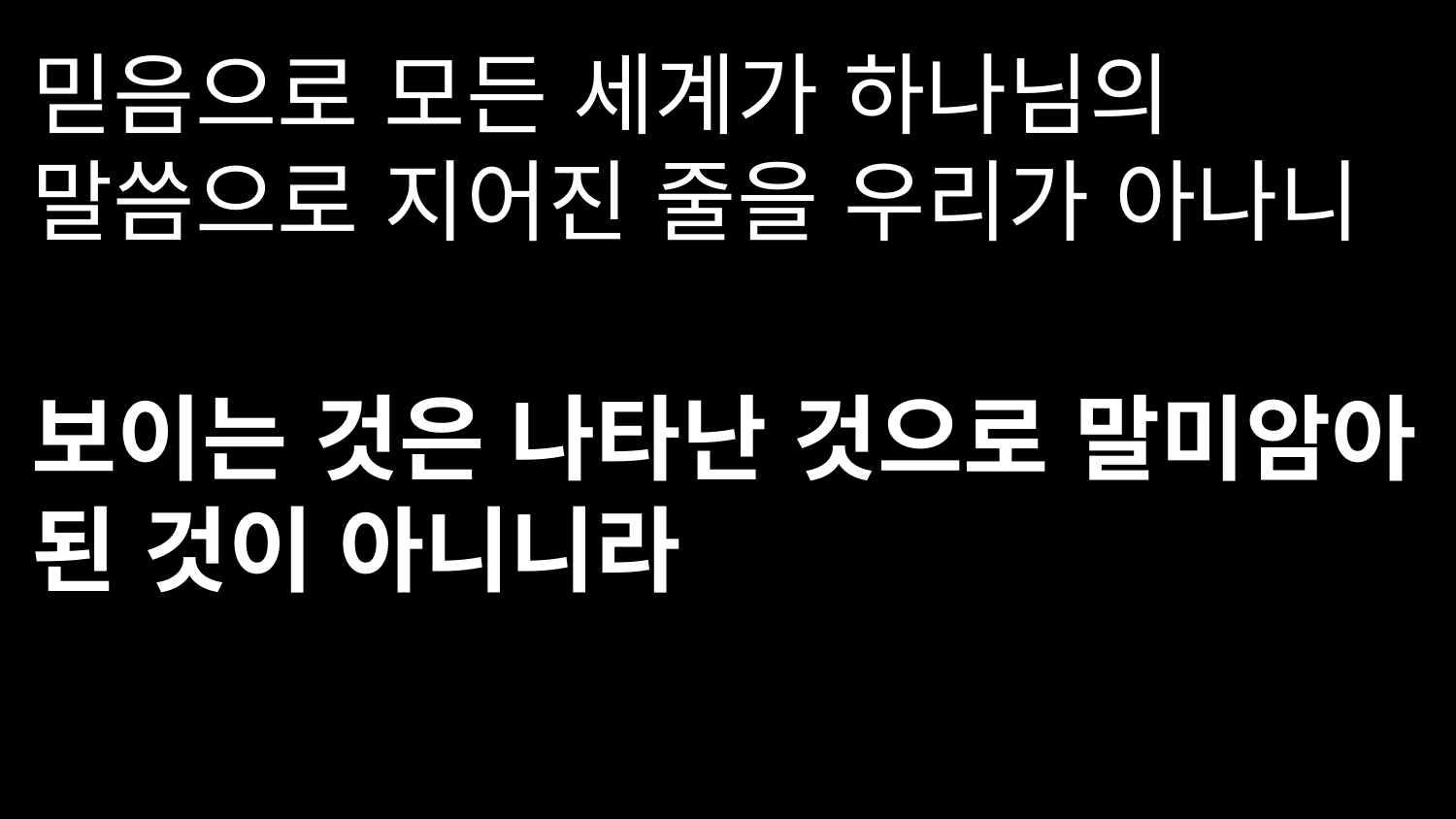

믿음으로 모든 세계가 하나님의 말씀으로 지어진 줄을 우리가 아나니
보이는 것은 나타난 것으로 말미암아 된 것이 아니니라